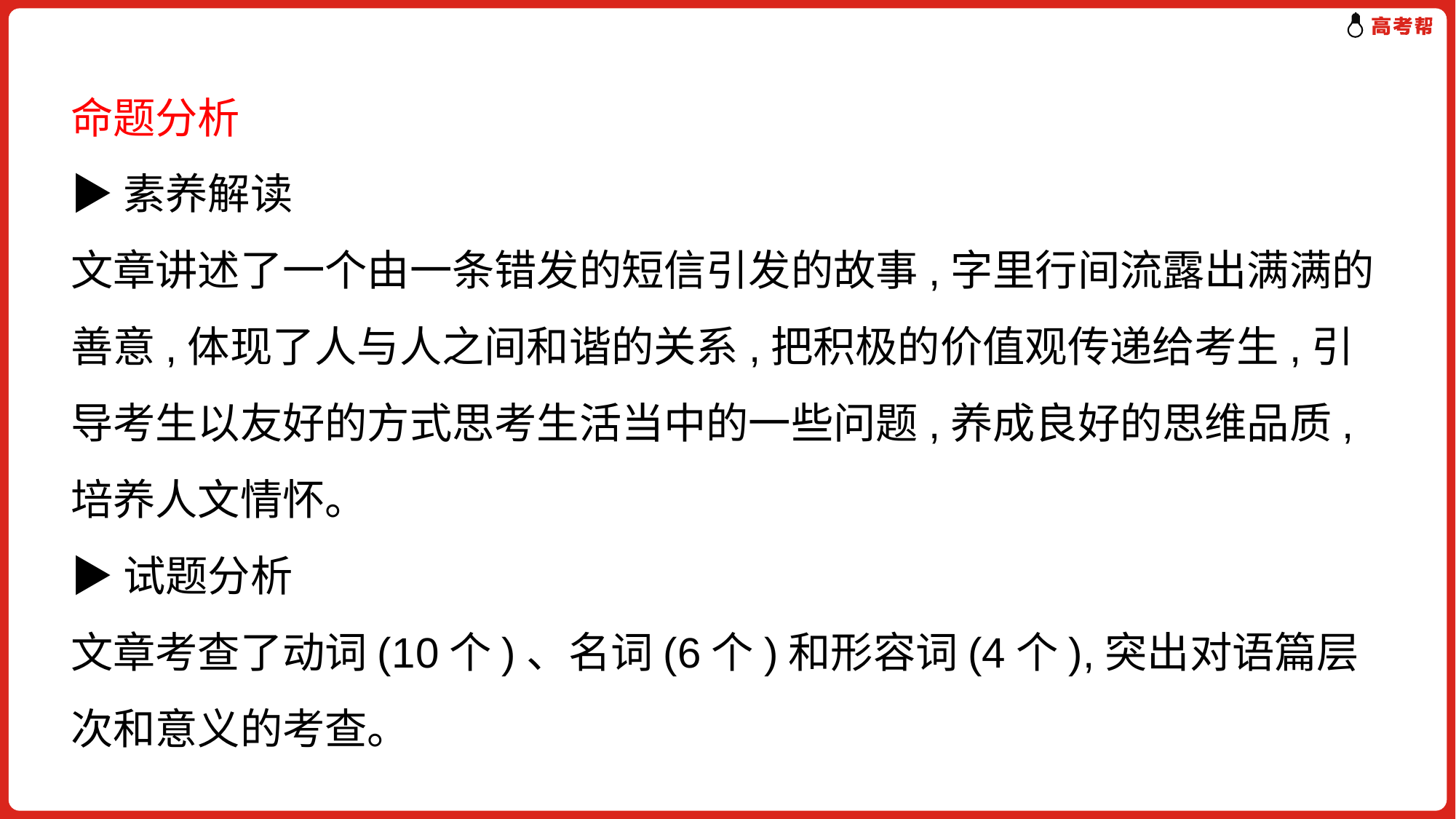

命题分析
▶素养解读
文章讲述了一个由一条错发的短信引发的故事,字里行间流露出满满的善意,体现了人与人之间和谐的关系,把积极的价值观传递给考生,引导考生以友好的方式思考生活当中的一些问题,养成良好的思维品质,培养人文情怀。
▶试题分析
文章考查了动词(10个)、名词(6个)和形容词(4个),突出对语篇层次和意义的考查。